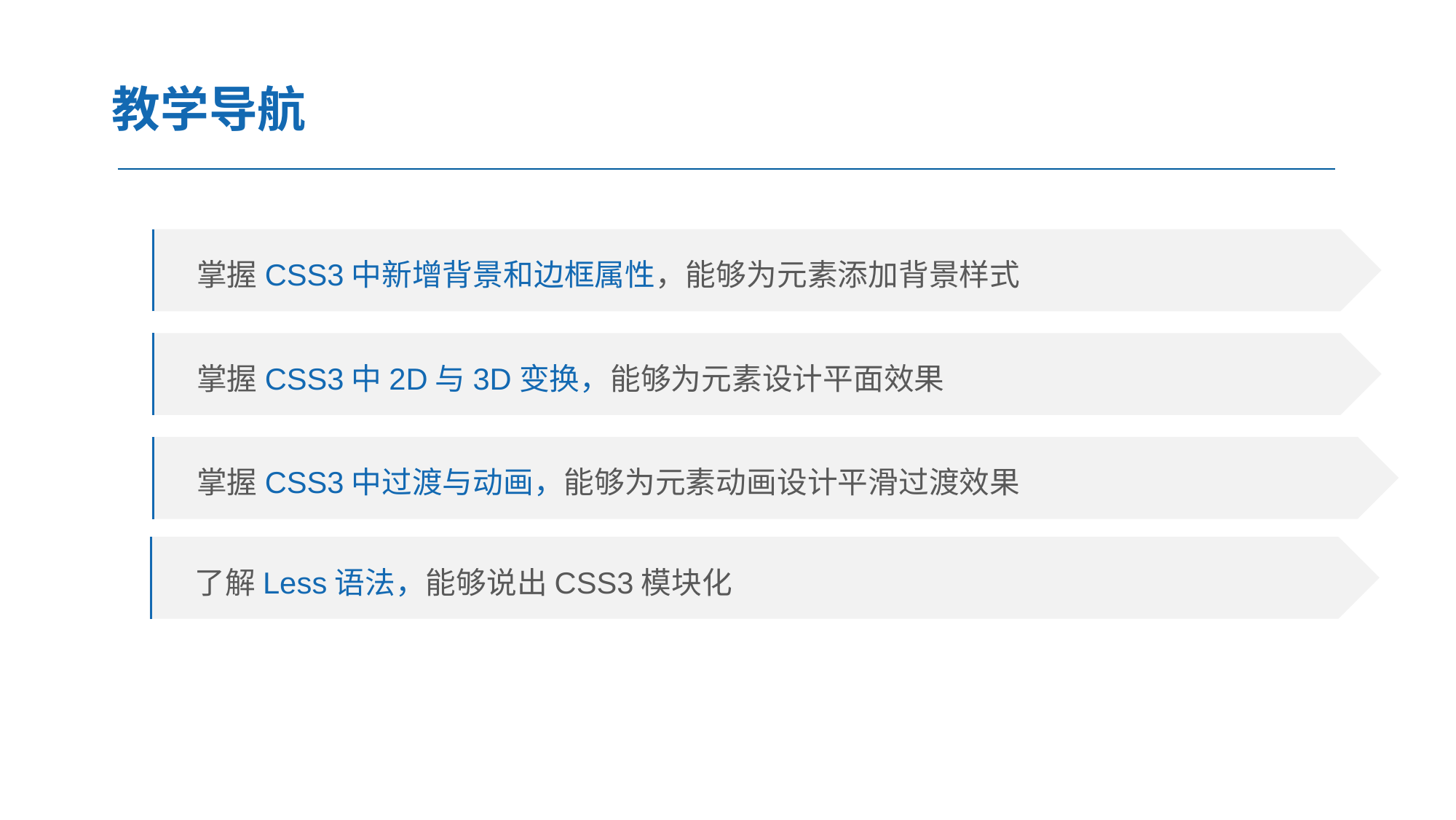

教学导航
    掌握CSS3中新增背景和边框属性，能够为元素添加背景样式

    掌握CSS3中2D与3D变换，能够为元素设计平面效果

    掌握CSS3中过渡与动画，能够为元素动画设计平滑过渡效果

    了解Less语法，能够说出CSS3模块化